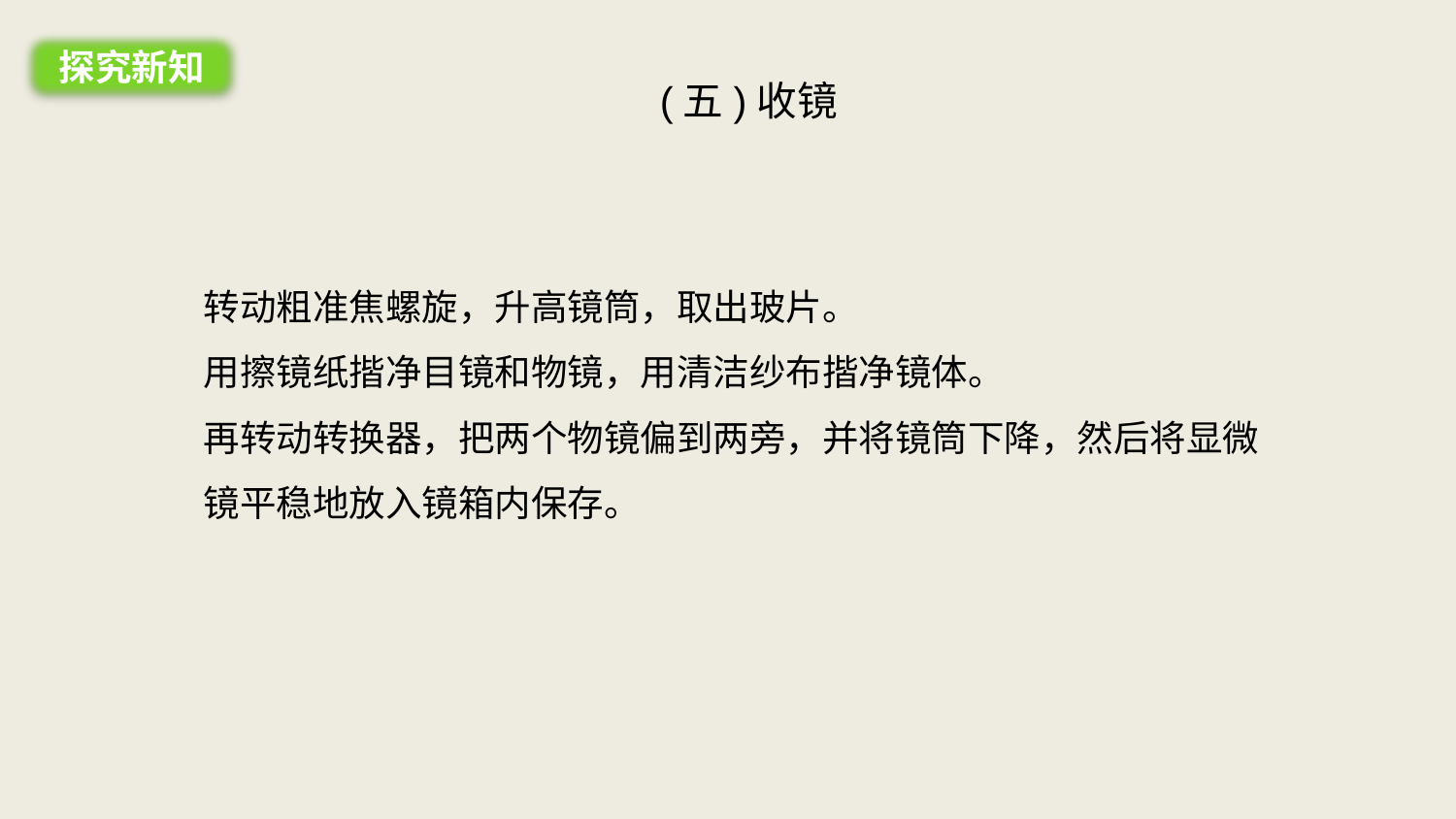

探究新知
(五)收镜
转动粗准焦螺旋，升高镜筒，取出玻片。
用擦镜纸揩净目镜和物镜，用清洁纱布揩净镜体。
再转动转换器，把两个物镜偏到两旁，并将镜筒下降，然后将显微镜平稳地放入镜箱内保存。